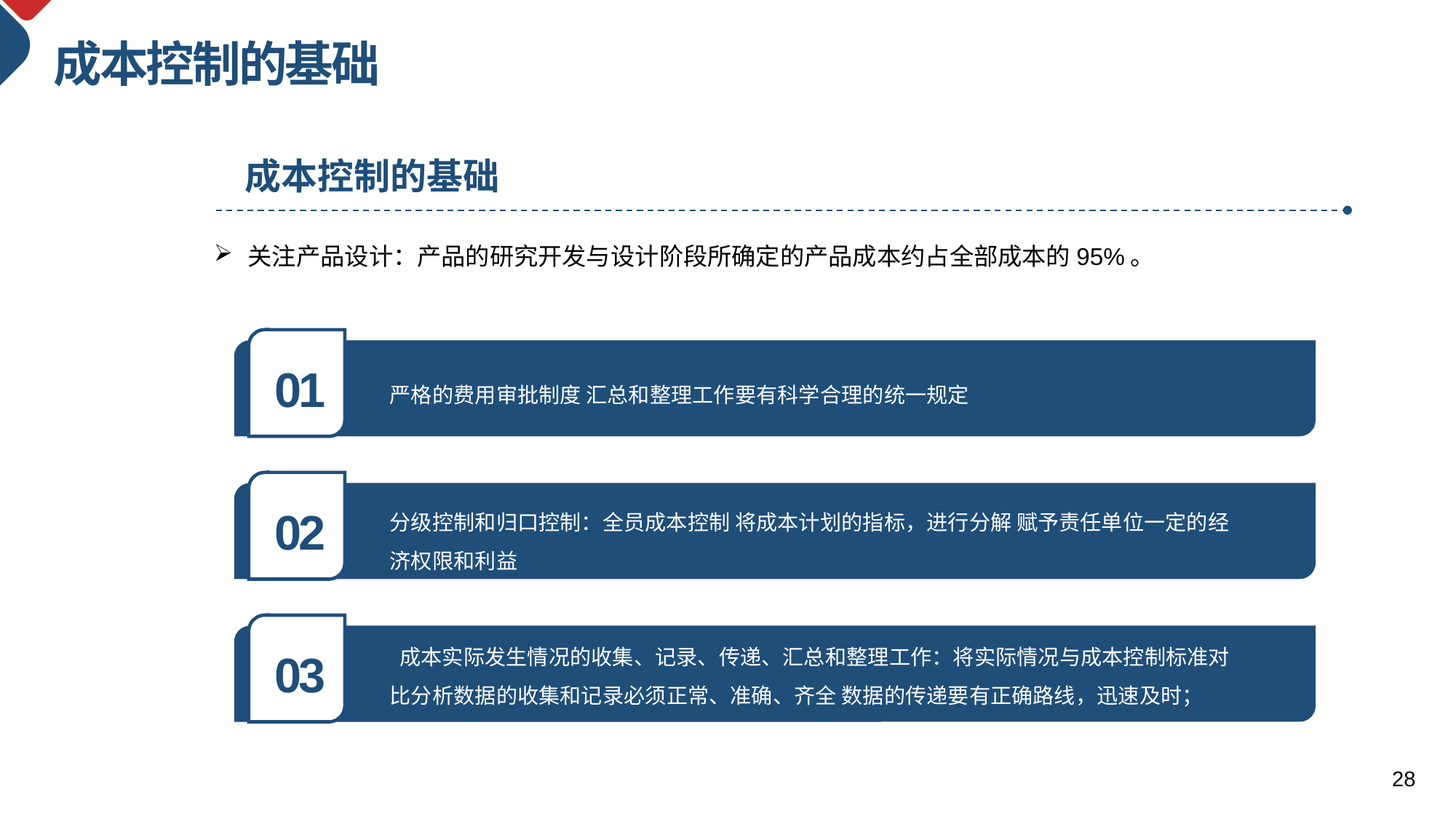

成本控制的基础

成本控制的基础
关注产品设计：产品的研究开发与设计阶段所确定的产品成本约占全部成本的95%。

01
严格的费用审批制度 汇总和整理工作要有科学合理的统一规定

分级控制和归口控制：全员成本控制 将成本计划的指标，进行分解 赋予责任单位一定的经济权限和利益
02

 成本实际发生情况的收集、记录、传递、汇总和整理工作：将实际情况与成本控制标准对比分析数据的收集和记录必须正常、准确、齐全 数据的传递要有正确路线，迅速及时；
汇总和整理工作要有科学合理的统一规定

03